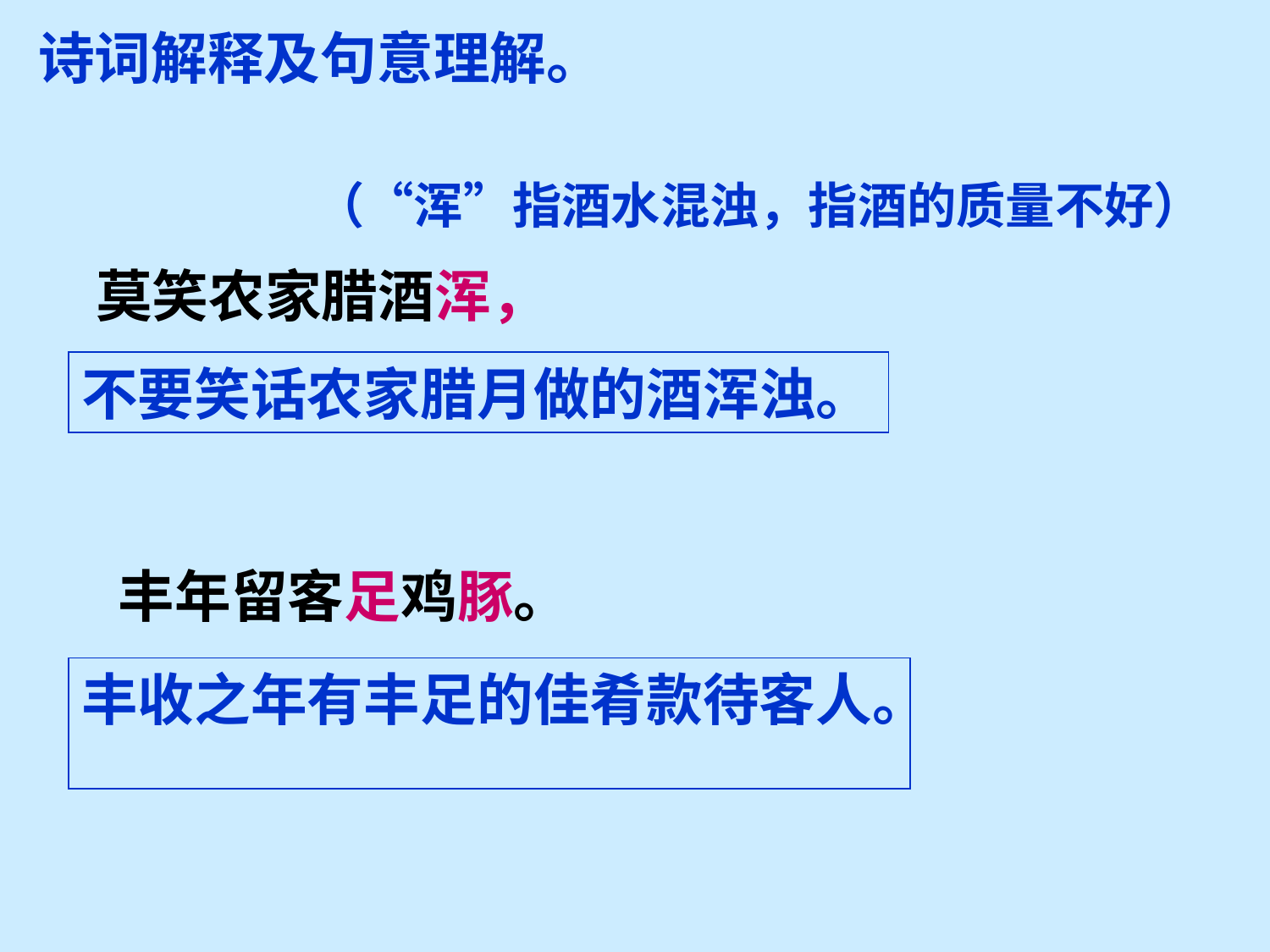

# 诗词解释及句意理解。
（“浑”指酒水混浊，指酒的质量不好）
莫笑农家腊酒浑，

不要笑话农家腊月做的酒浑浊。
丰年留客足鸡豚。
丰收之年有丰足的佳肴款待客人。